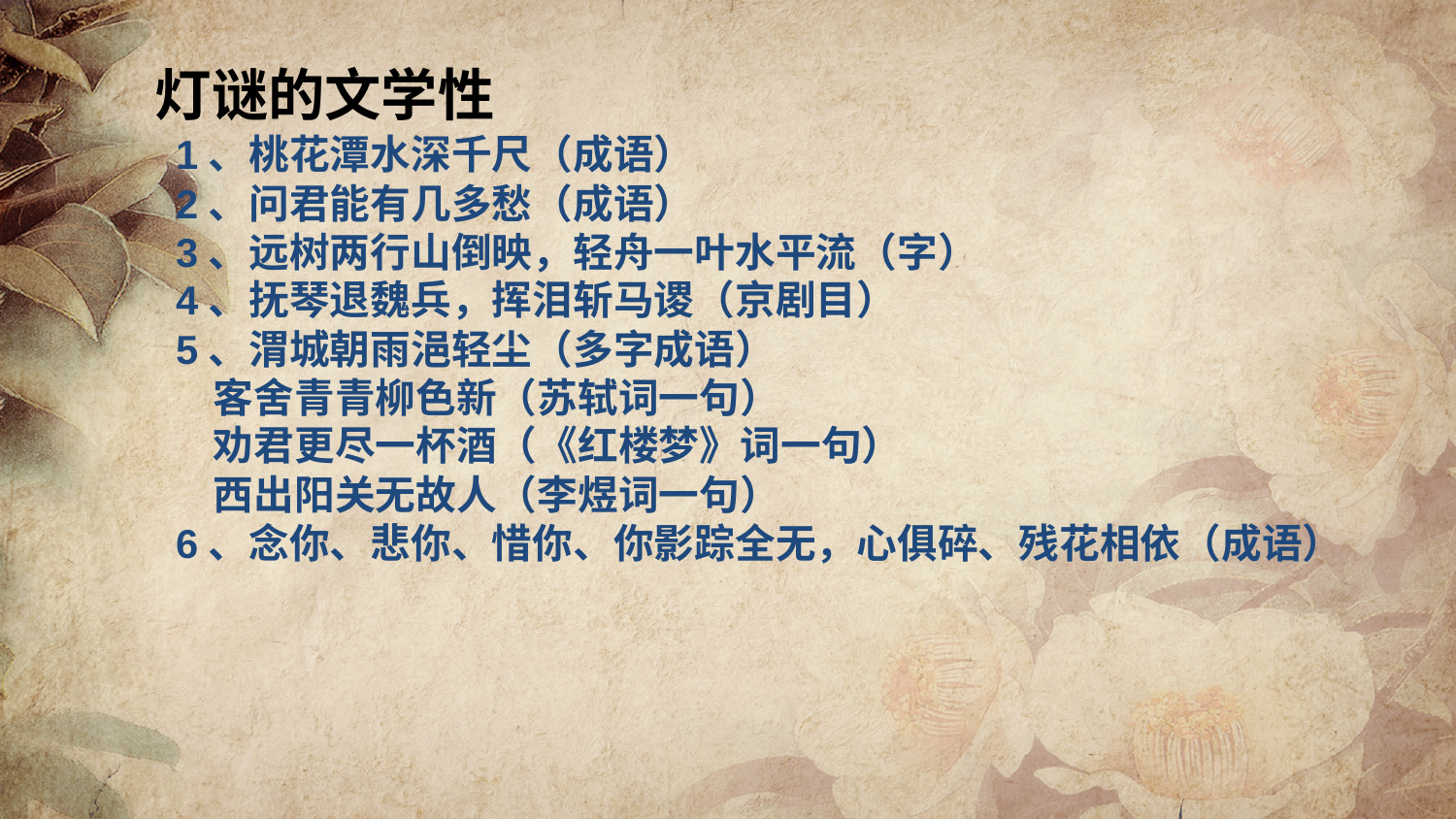

灯谜的文学性
1、桃花潭水深千尺（成语）
2、问君能有几多愁（成语）
3、远树两行山倒映，轻舟一叶水平流（字）
4、抚琴退魏兵，挥泪斩马谡（京剧目）
5、渭城朝雨浥轻尘（多字成语）
   客舍青青柳色新（苏轼词一句）
   劝君更尽一杯酒（《红楼梦》词一句）
   西出阳关无故人（李煜词一句）
6、念你、悲你、惜你、你影踪全无，心俱碎、残花相依（成语）